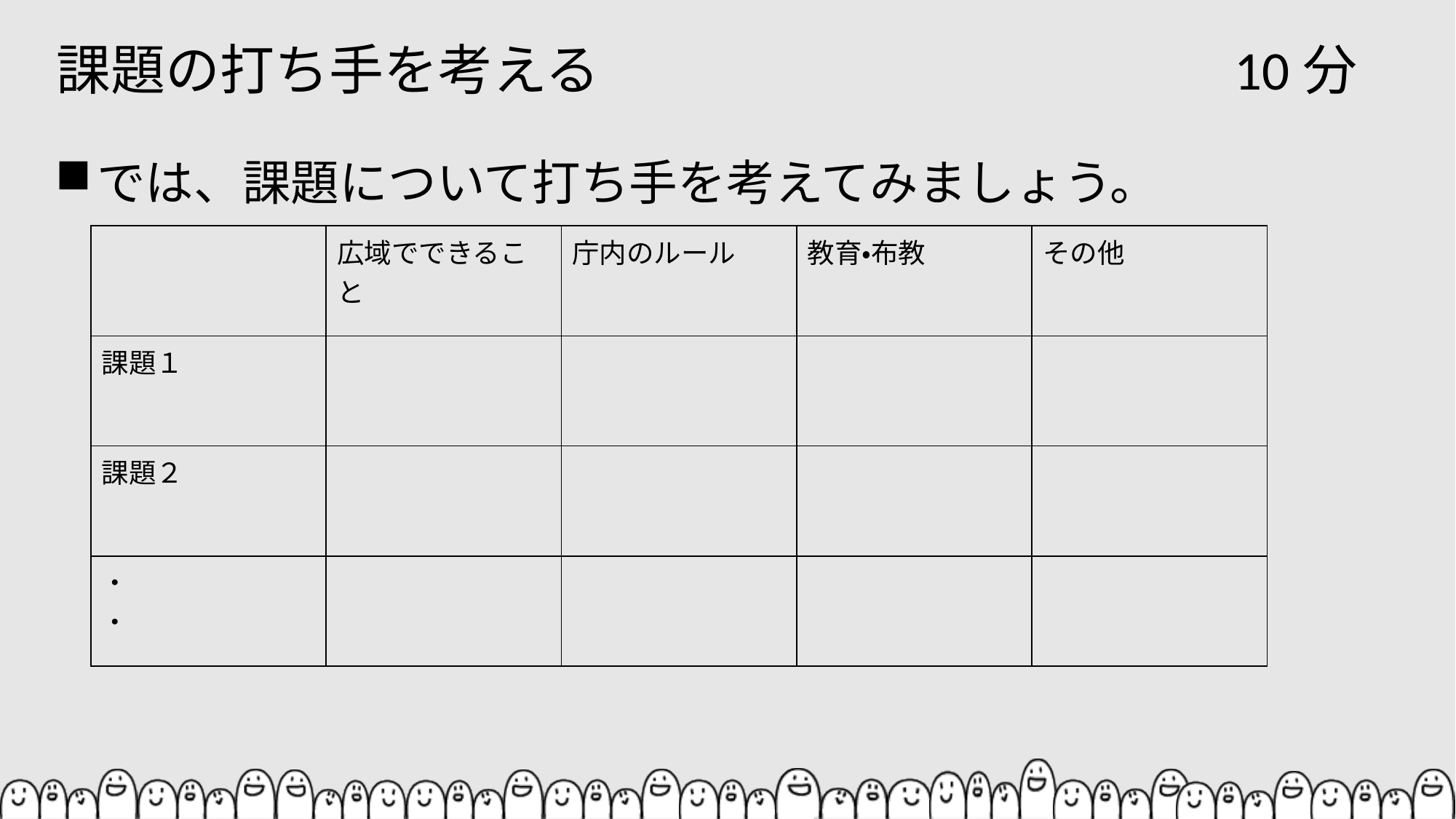

# 課題の打ち手を考える						10分
では、課題について打ち手を考えてみましょう。
|  | 広域でできること | 庁内のルール | 教育・布教 | その他 |
| --- | --- | --- | --- | --- |
| 課題１ |  |  |  |  |
| 課題２ |  |  |  |  |
| ・ ・ |  |  |  |  |